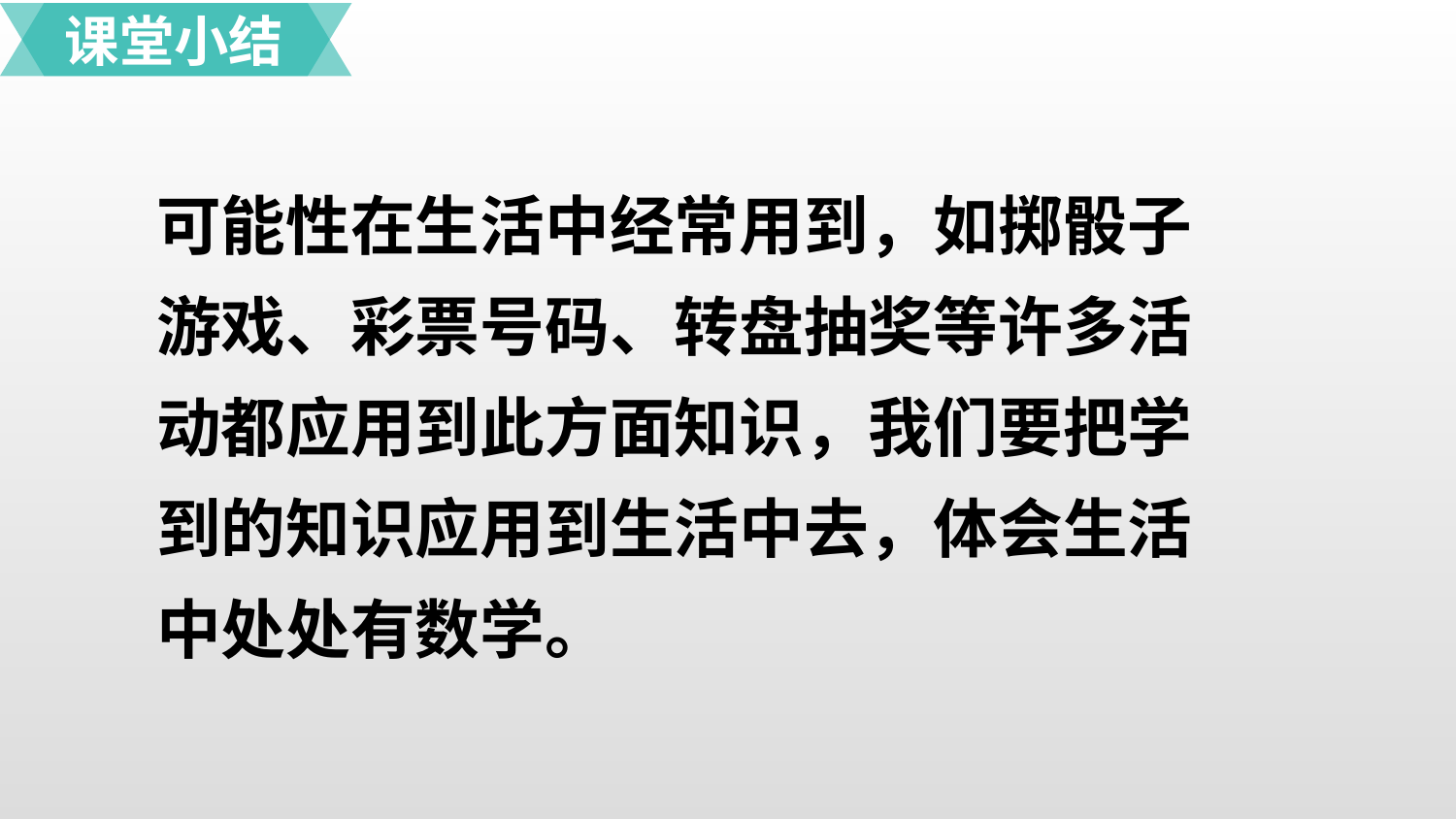

课堂小结

可能性在生活中经常用到，如掷骰子游戏、彩票号码、转盘抽奖等许多活动都应用到此方面知识，我们要把学到的知识应用到生活中去，体会生活中处处有数学。